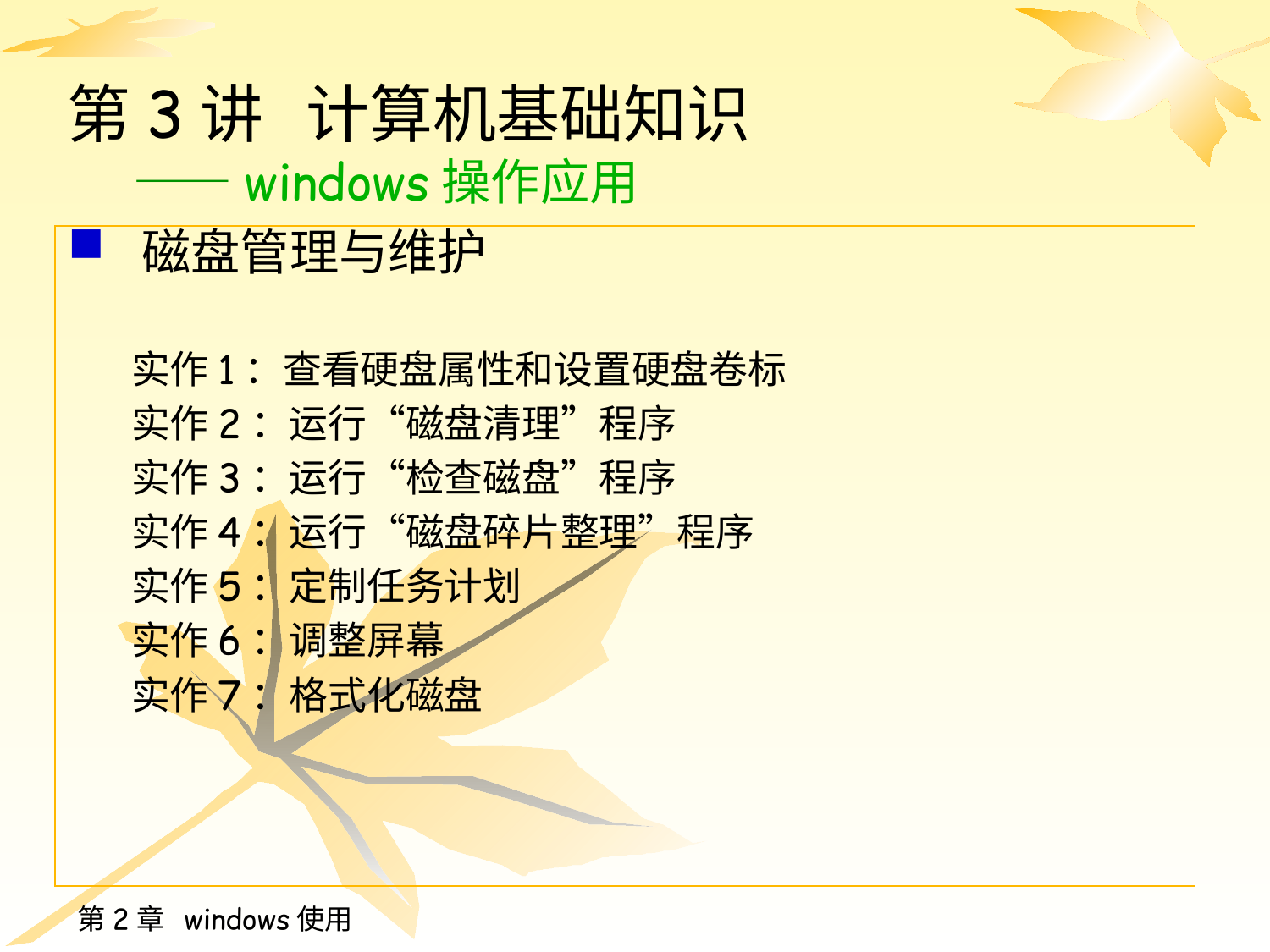

# 第3讲   计算机基础知识 ——windows操作应用
磁盘管理与维护

实作1：查看硬盘属性和设置硬盘卷标
实作2：运行“磁盘清理”程序
实作3：运行“检查磁盘”程序
实作4：运行“磁盘碎片整理”程序
实作5：定制任务计划
实作6：调整屏幕
实作7：格式化磁盘